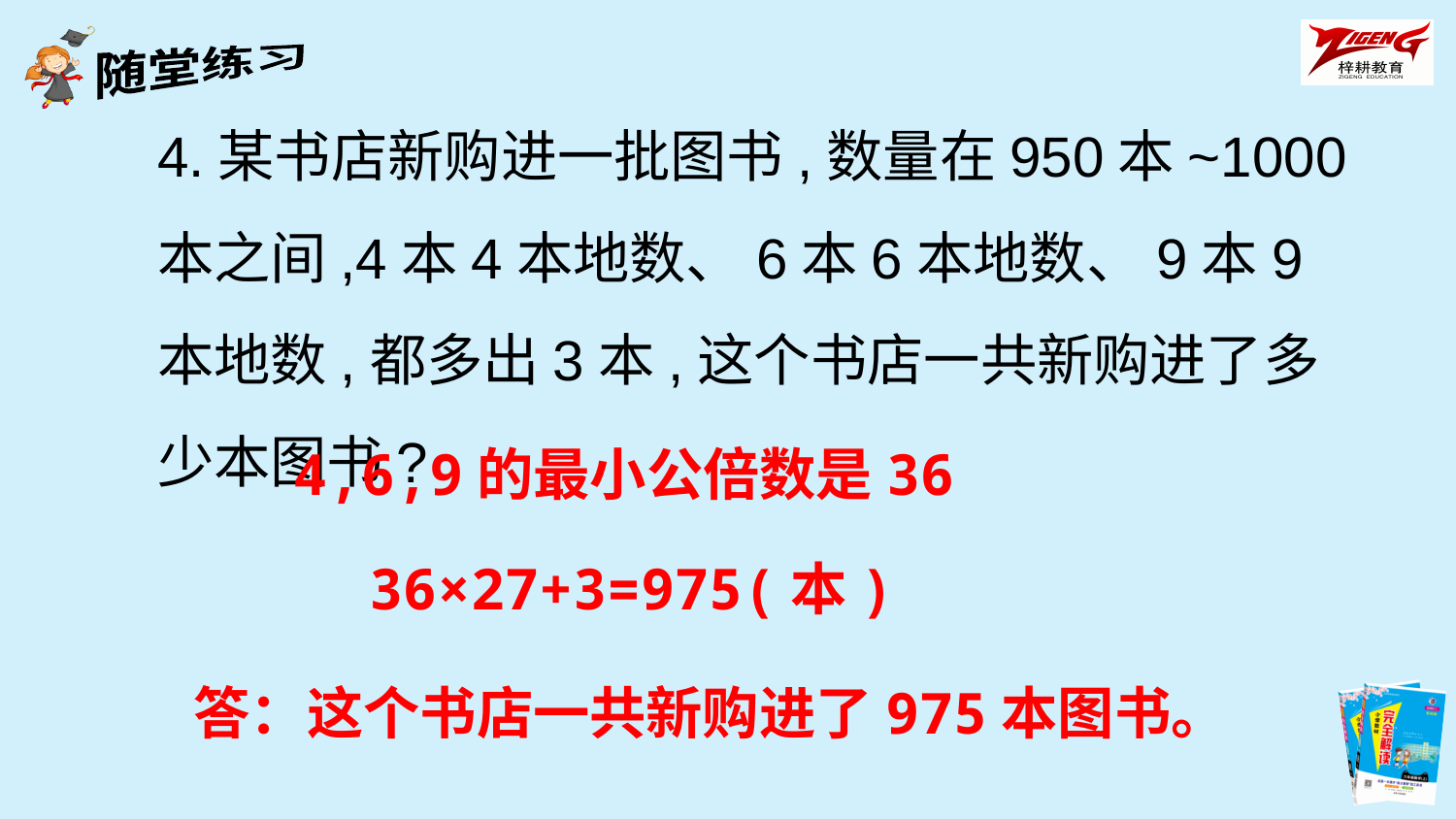

4.某书店新购进一批图书,数量在950本~1000本之间,4本4本地数、6本6本地数、9本9本地数,都多出3本,这个书店一共新购进了多少本图书?
4,6,9的最小公倍数是36
36×27+3=975(本)
答：这个书店一共新购进了975本图书。